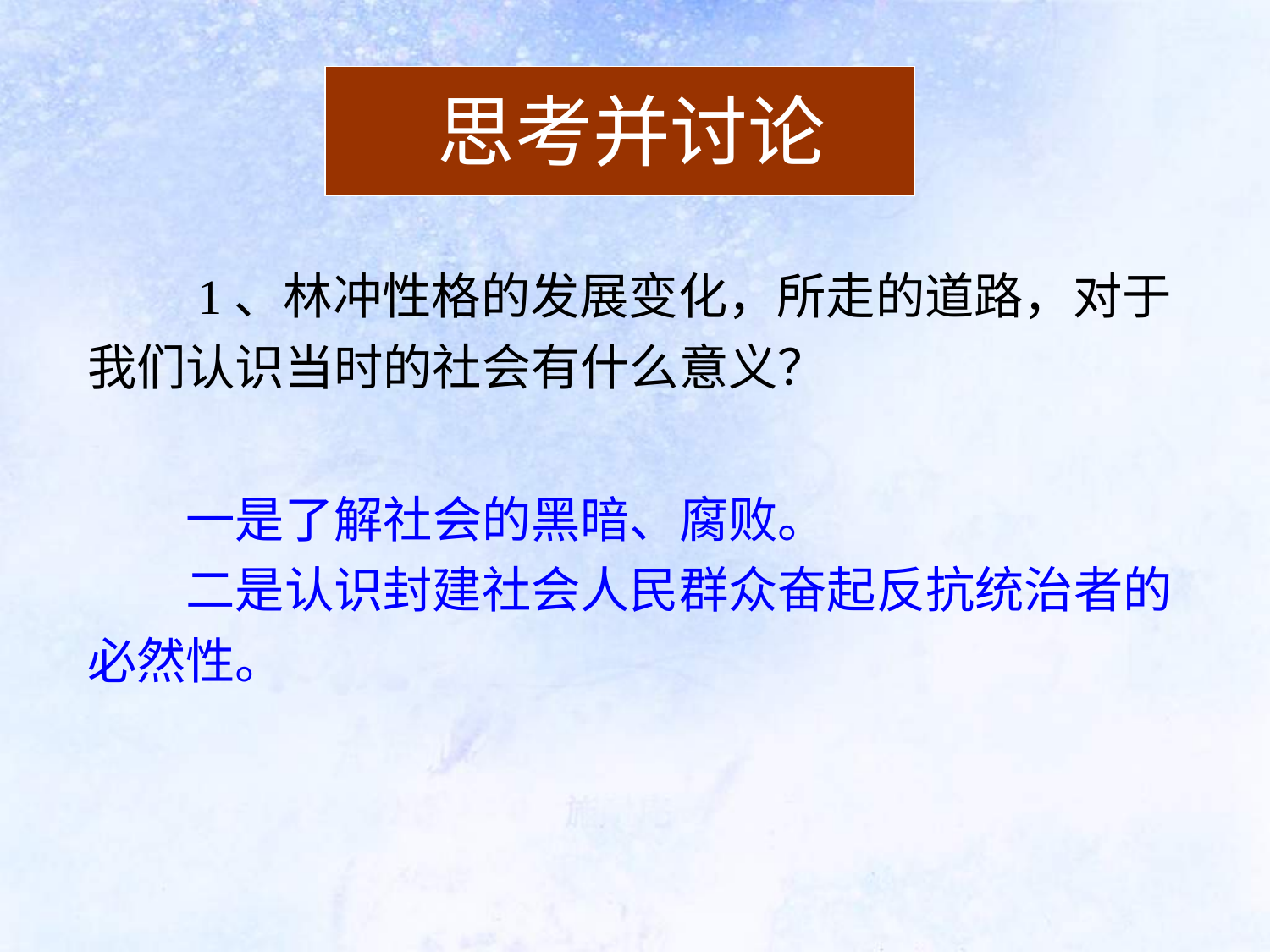

思考并讨论
　　1、林冲性格的发展变化，所走的道路，对于我们认识当时的社会有什么意义？

　　一是了解社会的黑暗、腐败。
　　二是认识封建社会人民群众奋起反抗统治者的必然性。